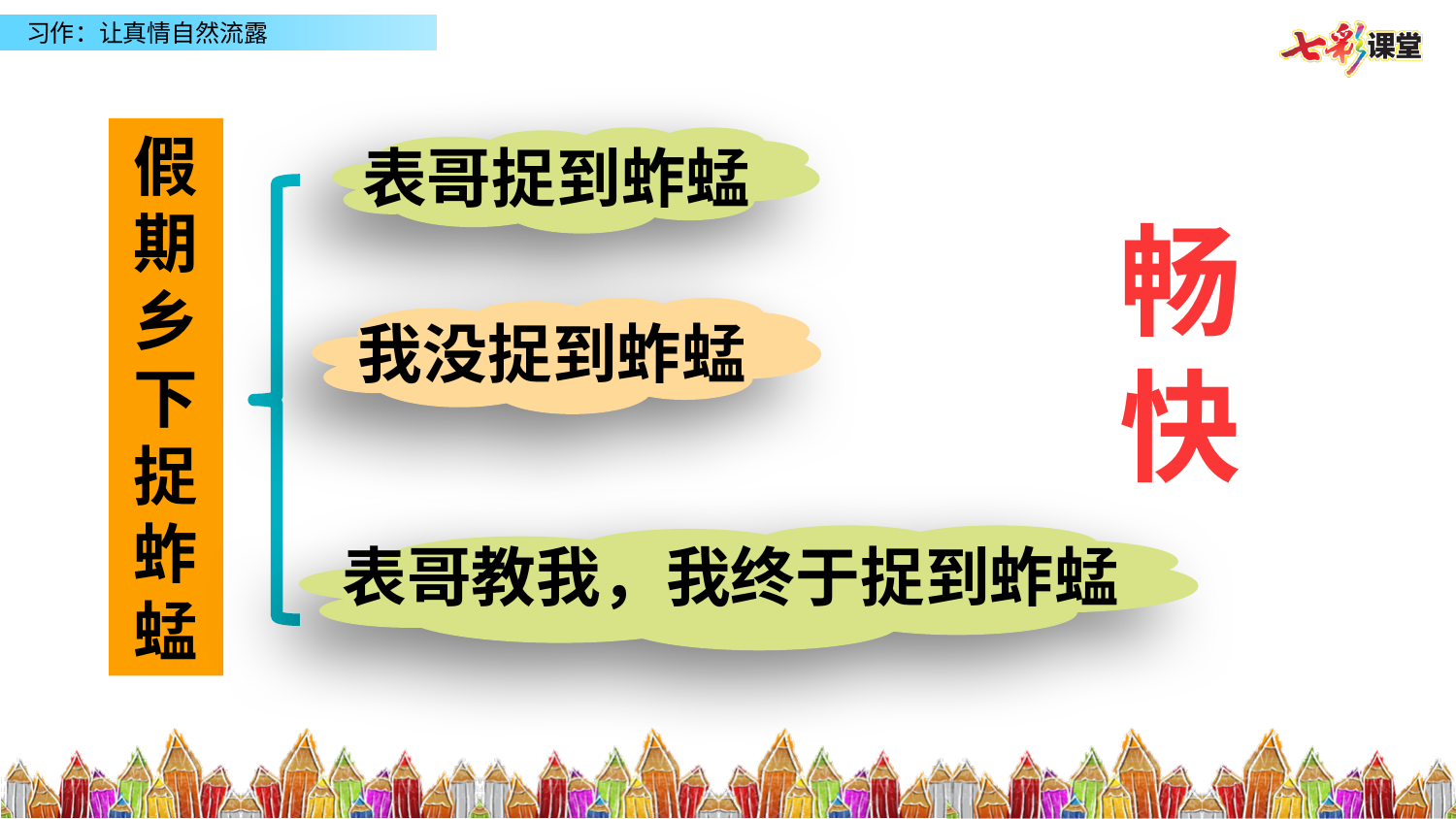

假期乡下捉蚱蜢

表哥捉到蚱蜢

畅
快

我没捉到蚱蜢

表哥教我，我终于捉到蚱蜢